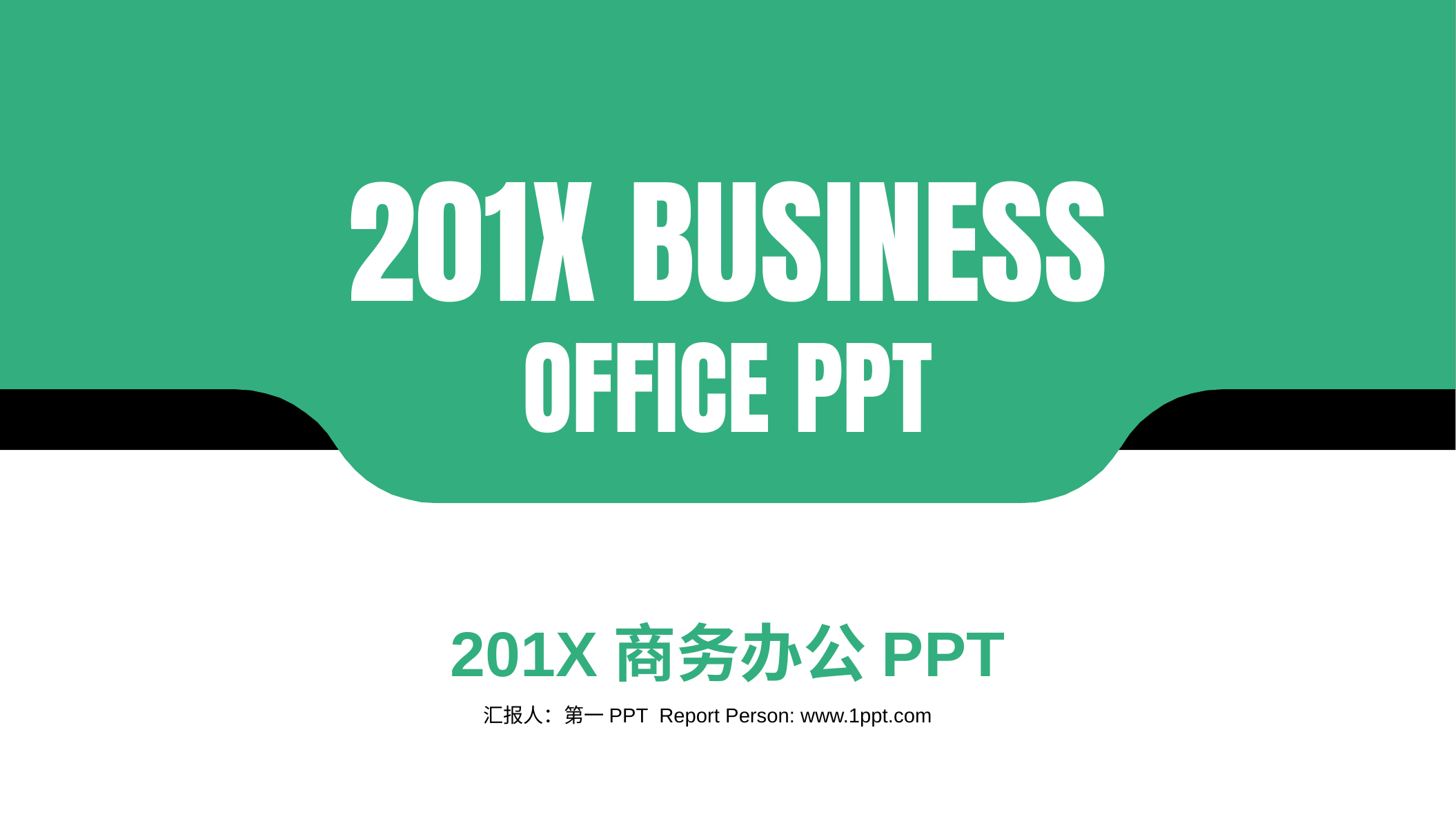

201X BUSINESS OFFICE PPT
201X商务办公PPT
汇报人：第一PPT  Report Person: www.1ppt.com